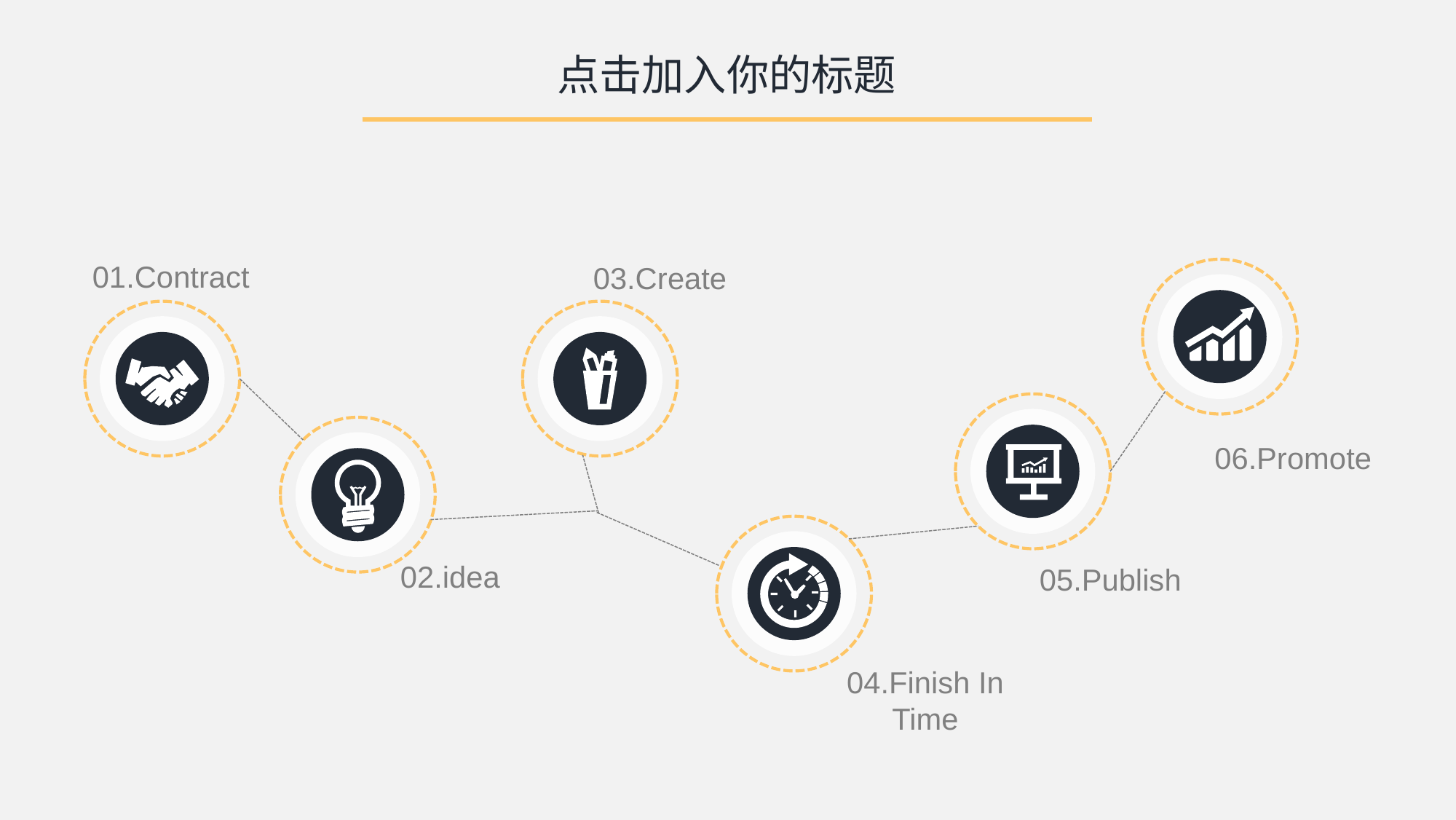

点击加入你的标题
01.Contract
03.Create

06.Promote

02.idea
05.Publish
04.Finish In Time